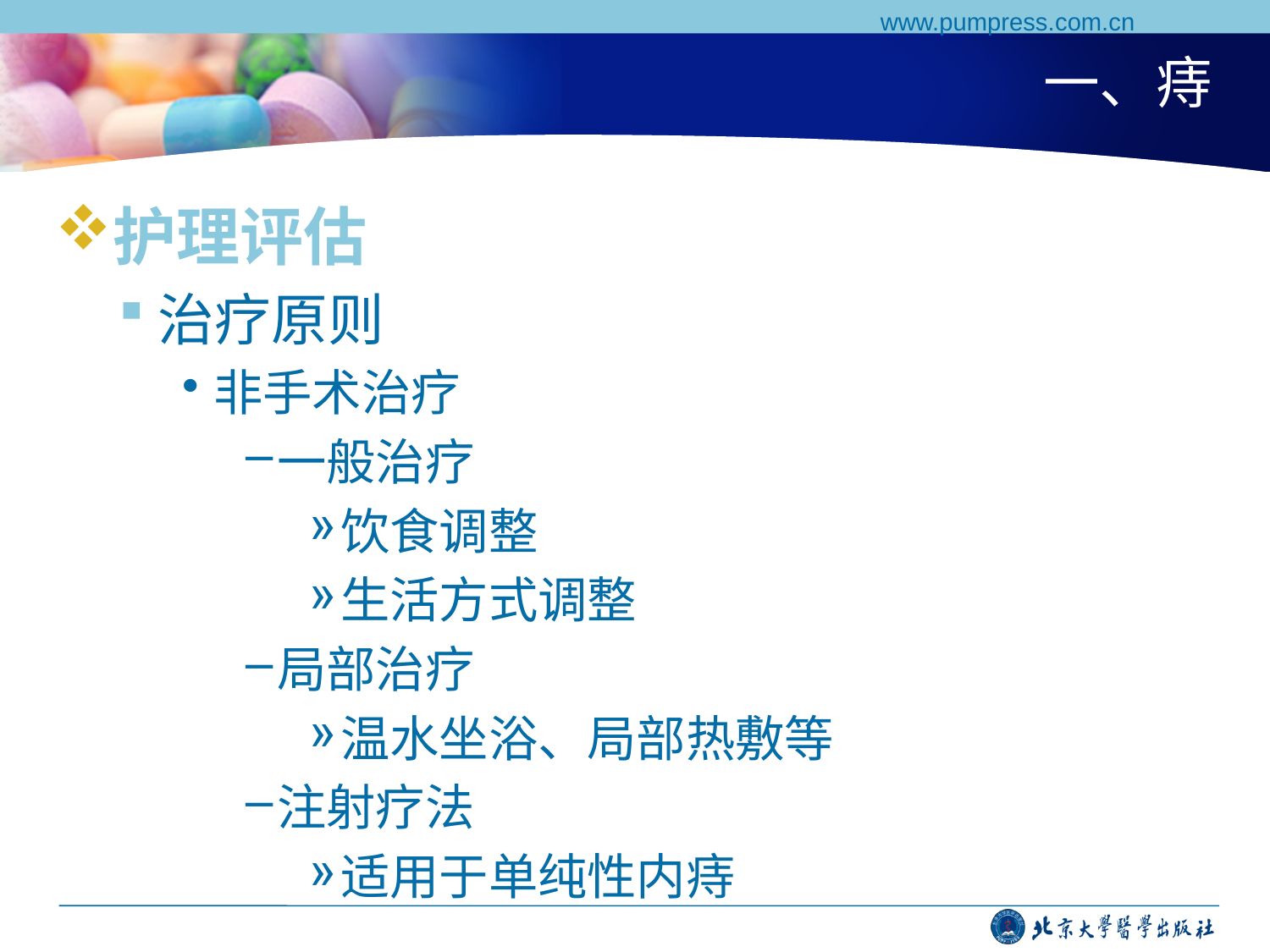

www.pumpress.com.cn
# 一、痔
护理评估
治疗原则
非手术治疗
一般治疗
饮食调整
生活方式调整
局部治疗
温水坐浴、局部热敷等
注射疗法
适用于单纯性内痔